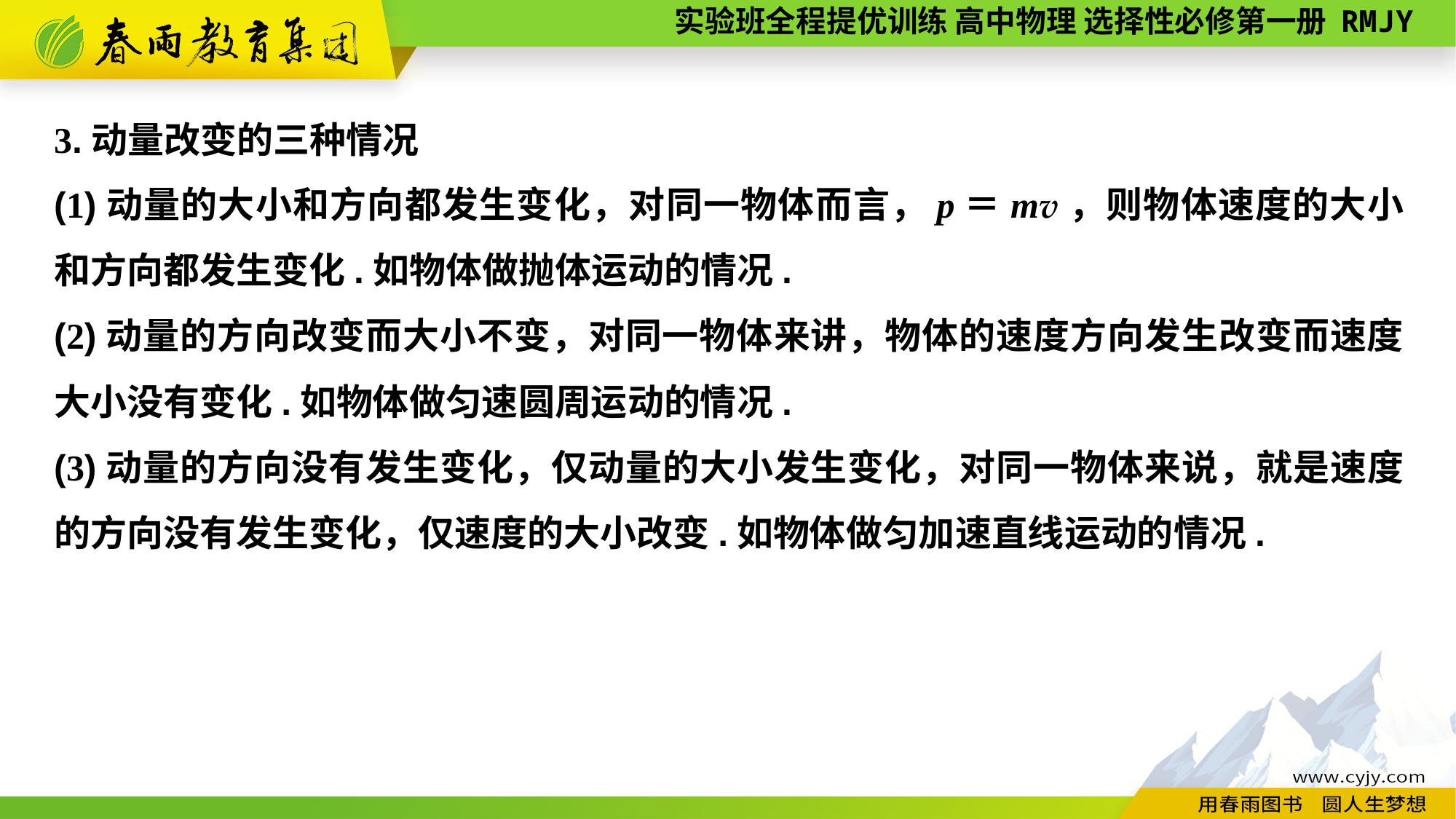

3.动量改变的三种情况
(1)动量的大小和方向都发生变化，对同一物体而言，p＝mv，则物体速度的大小和方向都发生变化.如物体做抛体运动的情况.
(2)动量的方向改变而大小不变，对同一物体来讲，物体的速度方向发生改变而速度大小没有变化.如物体做匀速圆周运动的情况.
(3)动量的方向没有发生变化，仅动量的大小发生变化，对同一物体来说，就是速度的方向没有发生变化，仅速度的大小改变.如物体做匀加速直线运动的情况.